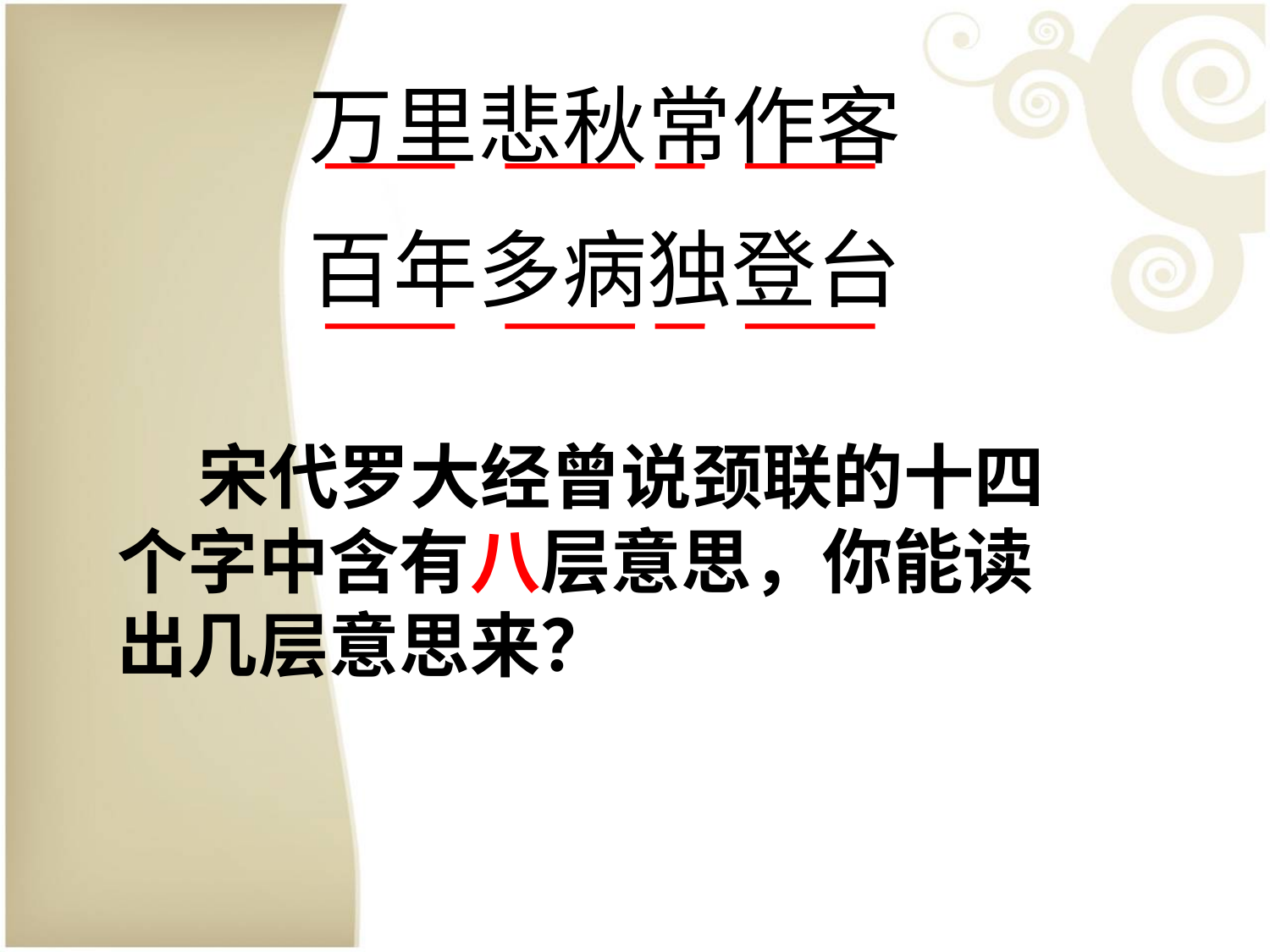

万里悲秋常作客
百年多病独登台

    宋代罗大经曾说颈联的十四个字中含有八层意思，你能读出几层意思来？